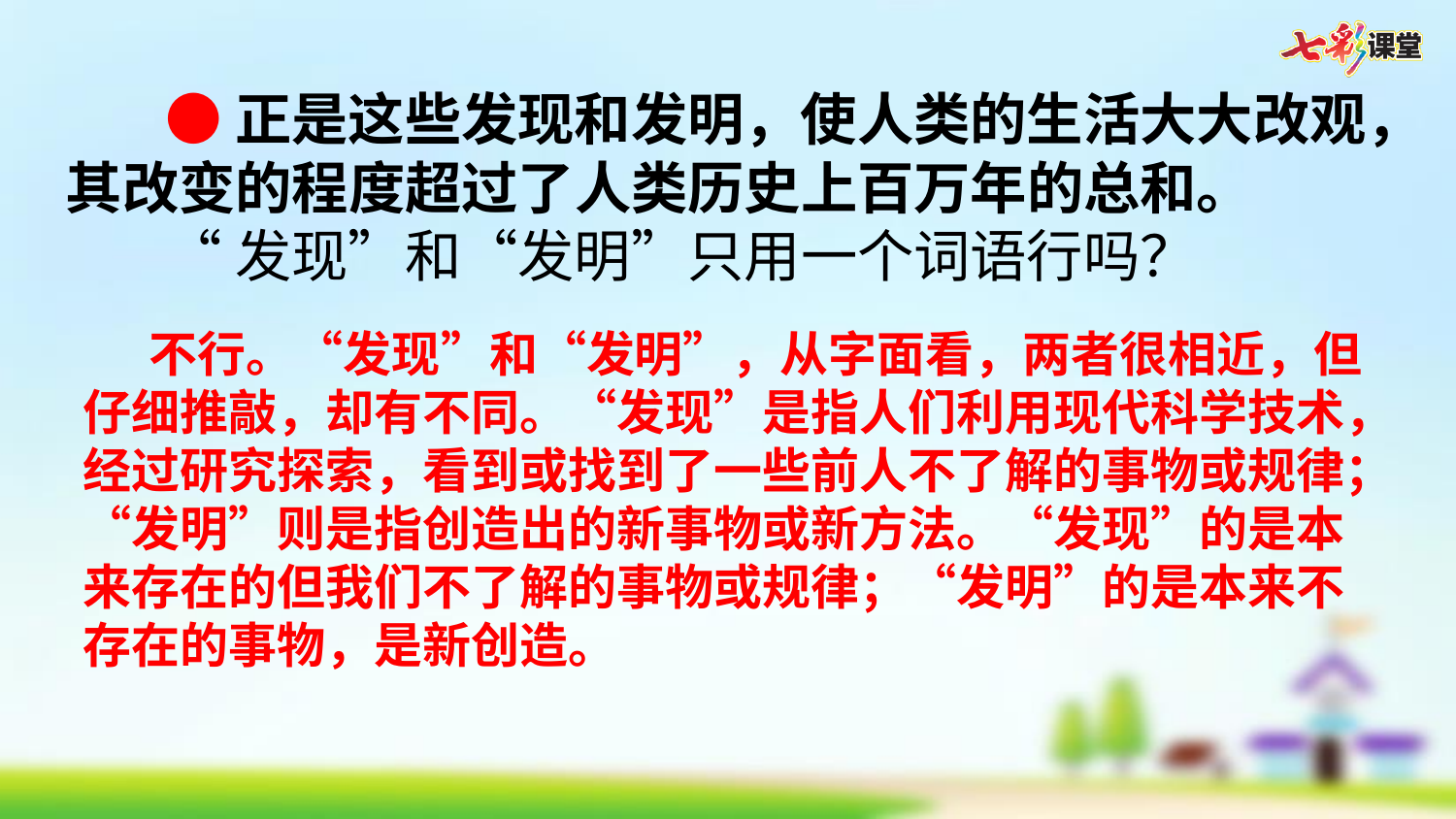

●正是这些发现和发明，使人类的生活大大改观，其改变的程度超过了人类历史上百万年的总和。
“发现”和“发明”只用一个词语行吗？
     不行。“发现”和“发明”，从字面看，两者很相近，但仔细推敲，却有不同。“发现”是指人们利用现代科学技术，经过研究探索，看到或找到了一些前人不了解的事物或规律；“发明”则是指创造出的新事物或新方法。“发现”的是本来存在的但我们不了解的事物或规律；“发明”的是本来不存在的事物，是新创造。